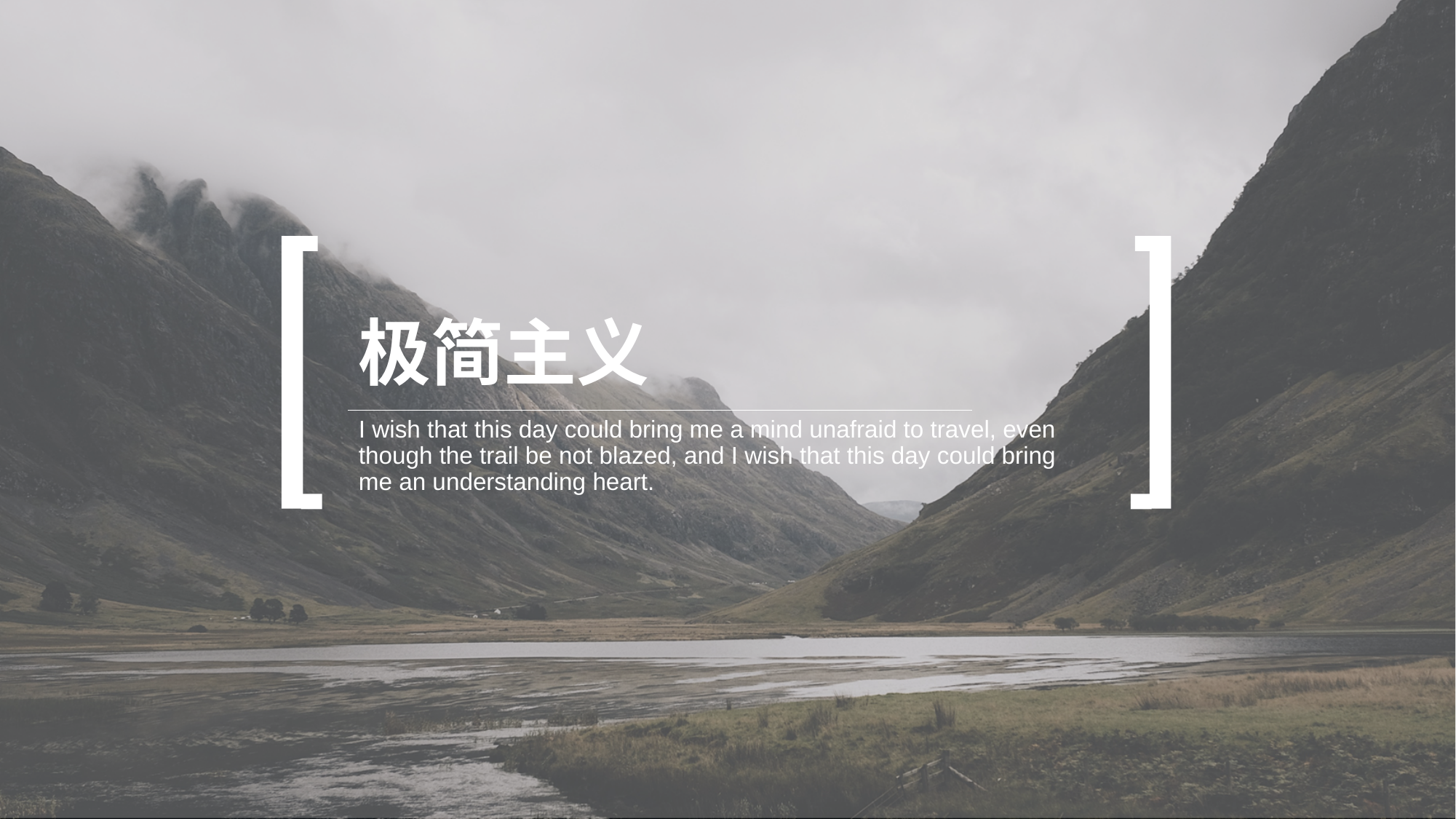

# 极简主义
I wish that this day could bring me a mind unafraid to travel, even though the trail be not blazed, and I wish that this day could bring me an understanding heart.